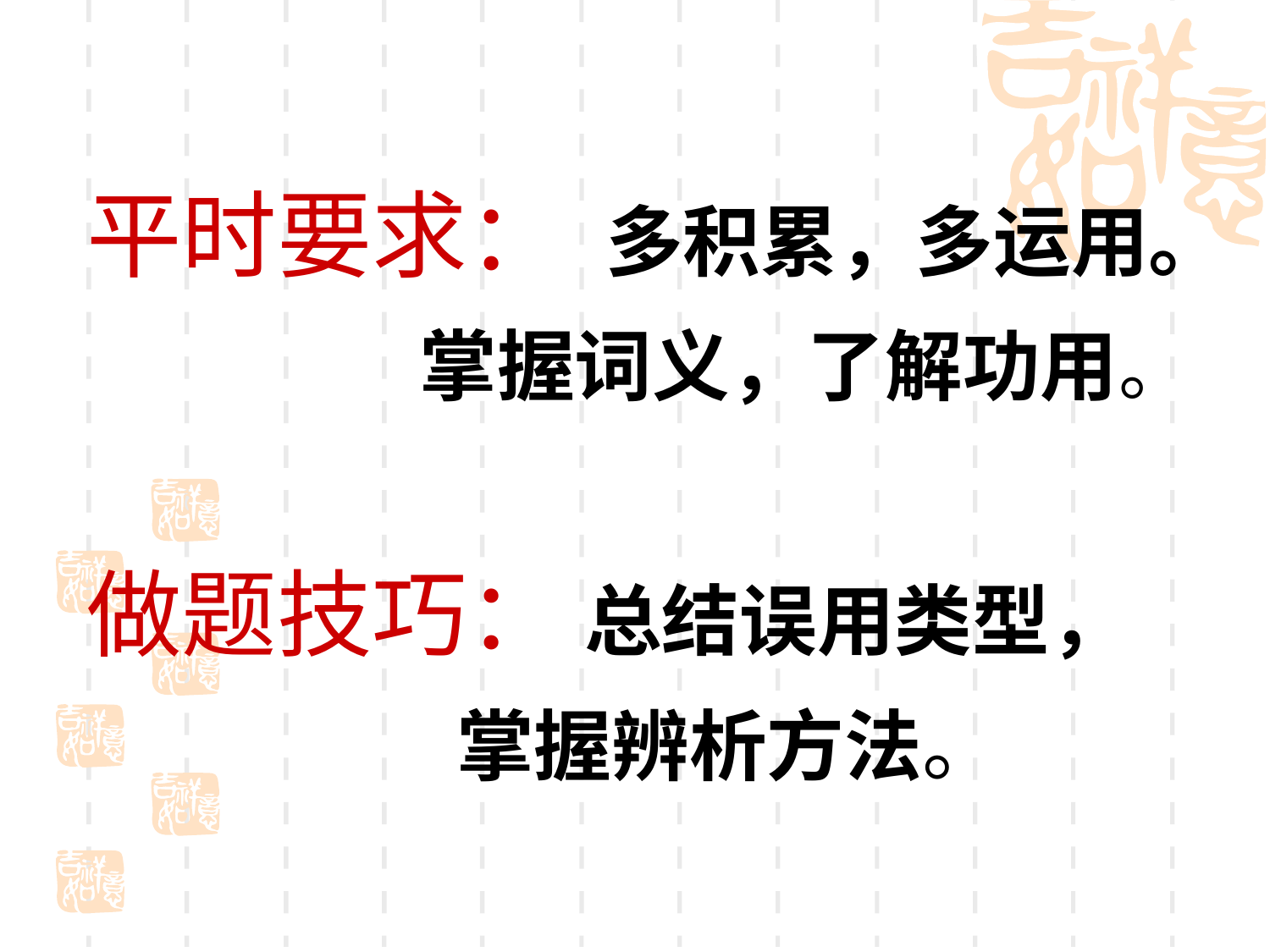

平时要求：  多积累，多运用。
              掌握词义，了解功用。

做题技巧： 总结误用类型，
                    掌握辨析方法。